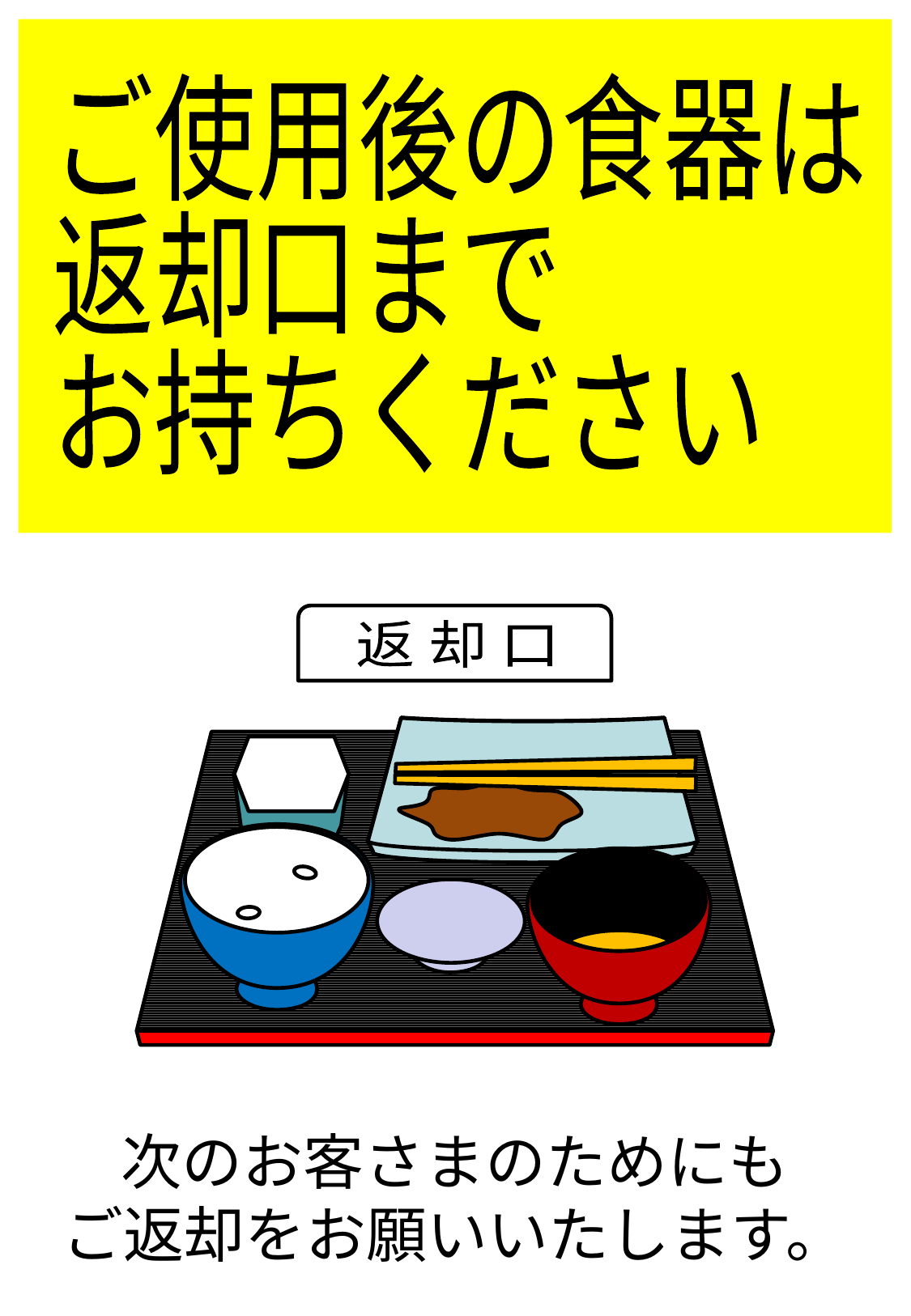

ご使用後の食器は
返却口まで
お持ちください

返 却 口

次のお客さまのためにも
ご返却をお願いいたします。